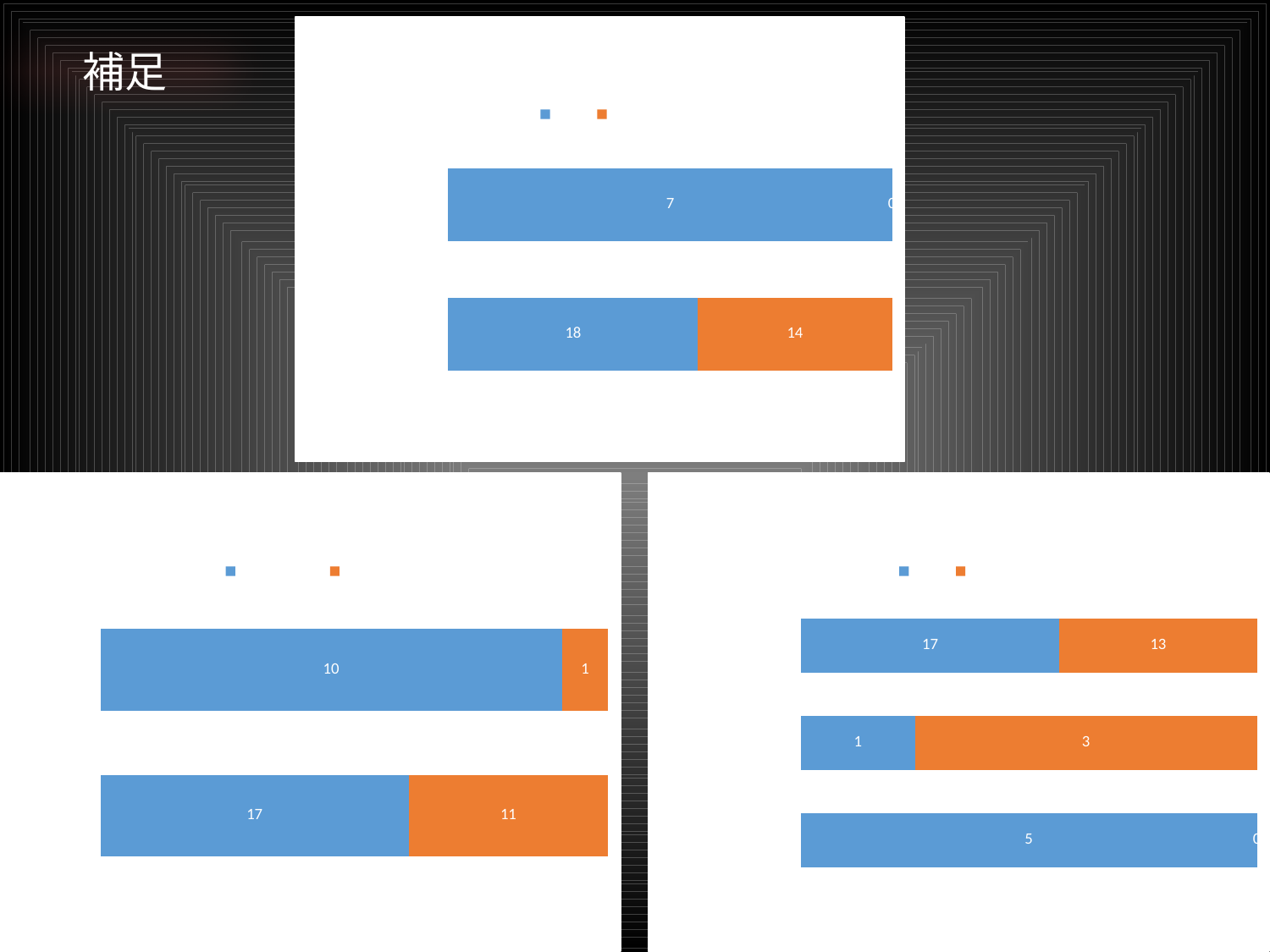

### Chart: 家具固定と行動5

| Category | 正解 | 不正解 |
|---|---|---|
| していない | 18.0 | 14.0 |
| している | 7.0 | 0.0 |
補足
#

### Chart: 震災経験と築年数

| Category | 分からない | 分かる |
|---|---|---|
| ある | 17.0 | 11.0 |
| ない | 10.0 | 1.0 |

### Chart: 知識1と将来

| Category | 正解 | 不正解 |
|---|---|---|
| わからない | 5.0 | 0.0 |
| 起こらない | 1.0 | 3.0 |
| 起こる | 17.0 | 13.0 |
42